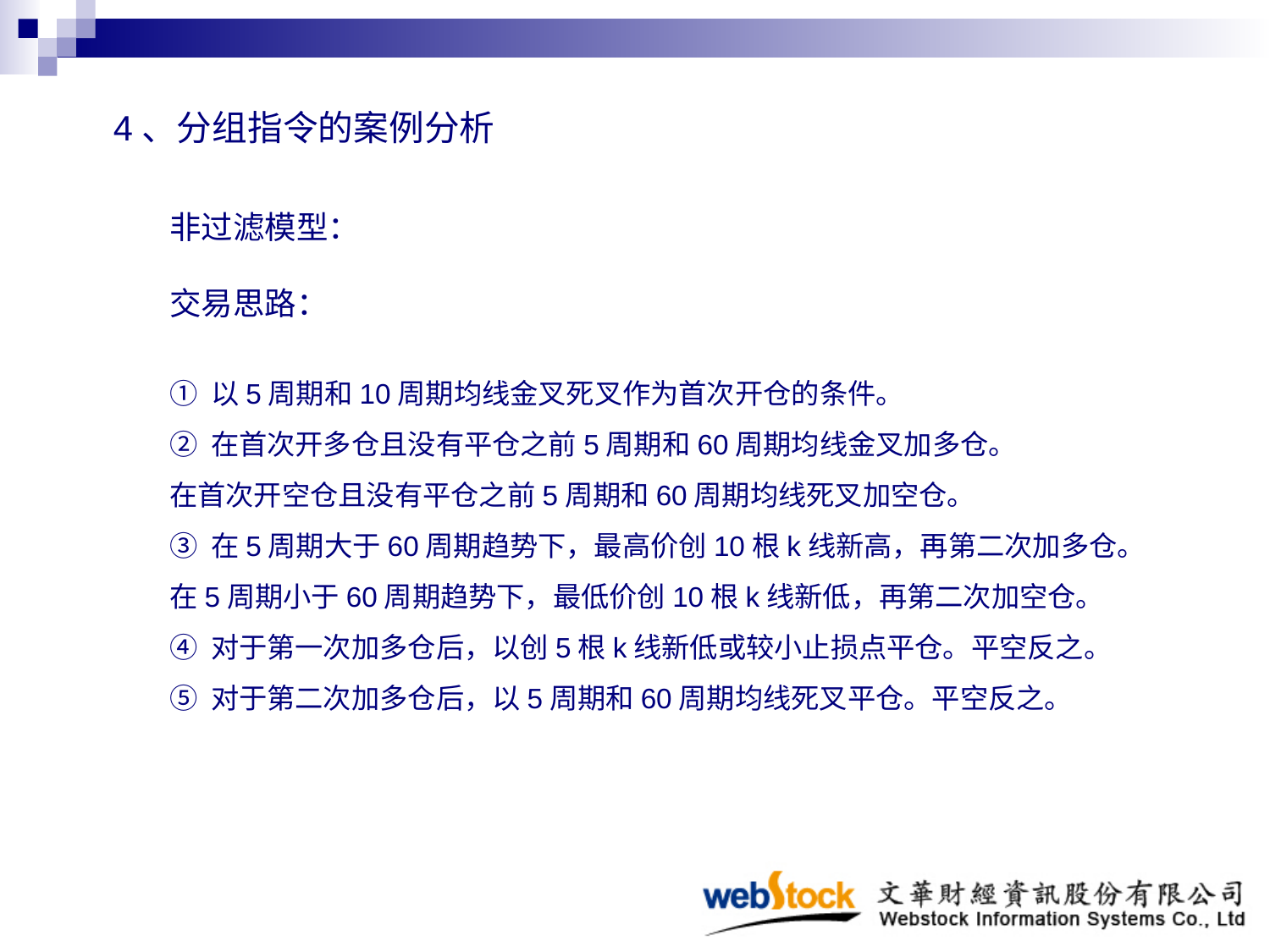

# 4、分组指令的案例分析
非过滤模型：

交易思路：

① 以5周期和10周期均线金叉死叉作为首次开仓的条件。
② 在首次开多仓且没有平仓之前5周期和60周期均线金叉加多仓。
在首次开空仓且没有平仓之前5周期和60周期均线死叉加空仓。
③ 在5周期大于60周期趋势下，最高价创10根k线新高，再第二次加多仓。
在5周期小于60周期趋势下，最低价创10根k线新低，再第二次加空仓。
④ 对于第一次加多仓后，以创5根k线新低或较小止损点平仓。平空反之。
⑤ 对于第二次加多仓后，以5周期和60周期均线死叉平仓。平空反之。